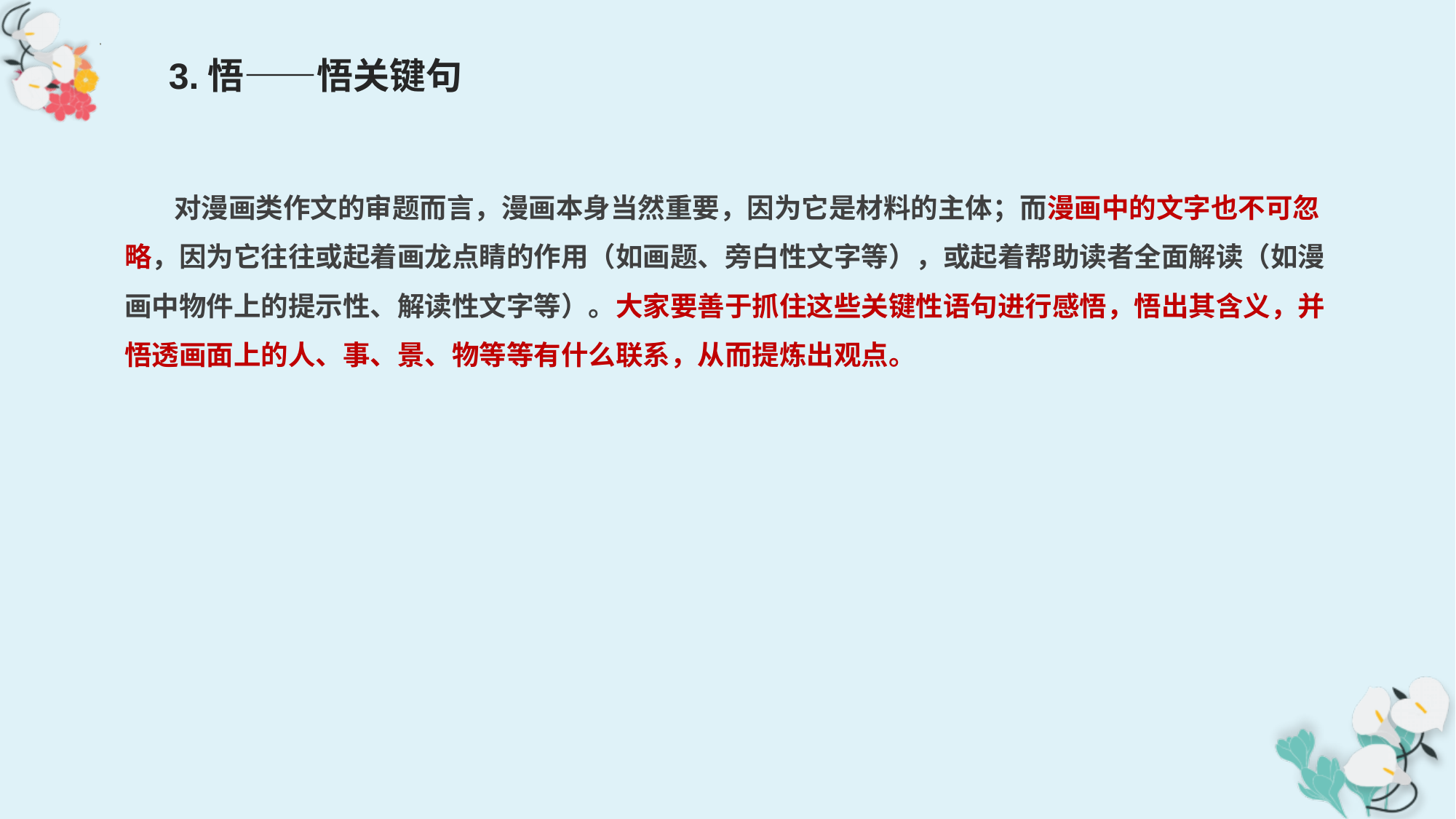

3.悟——悟关键句
       对漫画类作文的审题而言，漫画本身当然重要，因为它是材料的主体；而漫画中的文字也不可忽略，因为它往往或起着画龙点睛的作用（如画题、旁白性文字等），或起着帮助读者全面解读（如漫画中物件上的提示性、解读性文字等）。大家要善于抓住这些关键性语句进行感悟，悟出其含义，并悟透画面上的人、事、景、物等等有什么联系，从而提炼出观点。